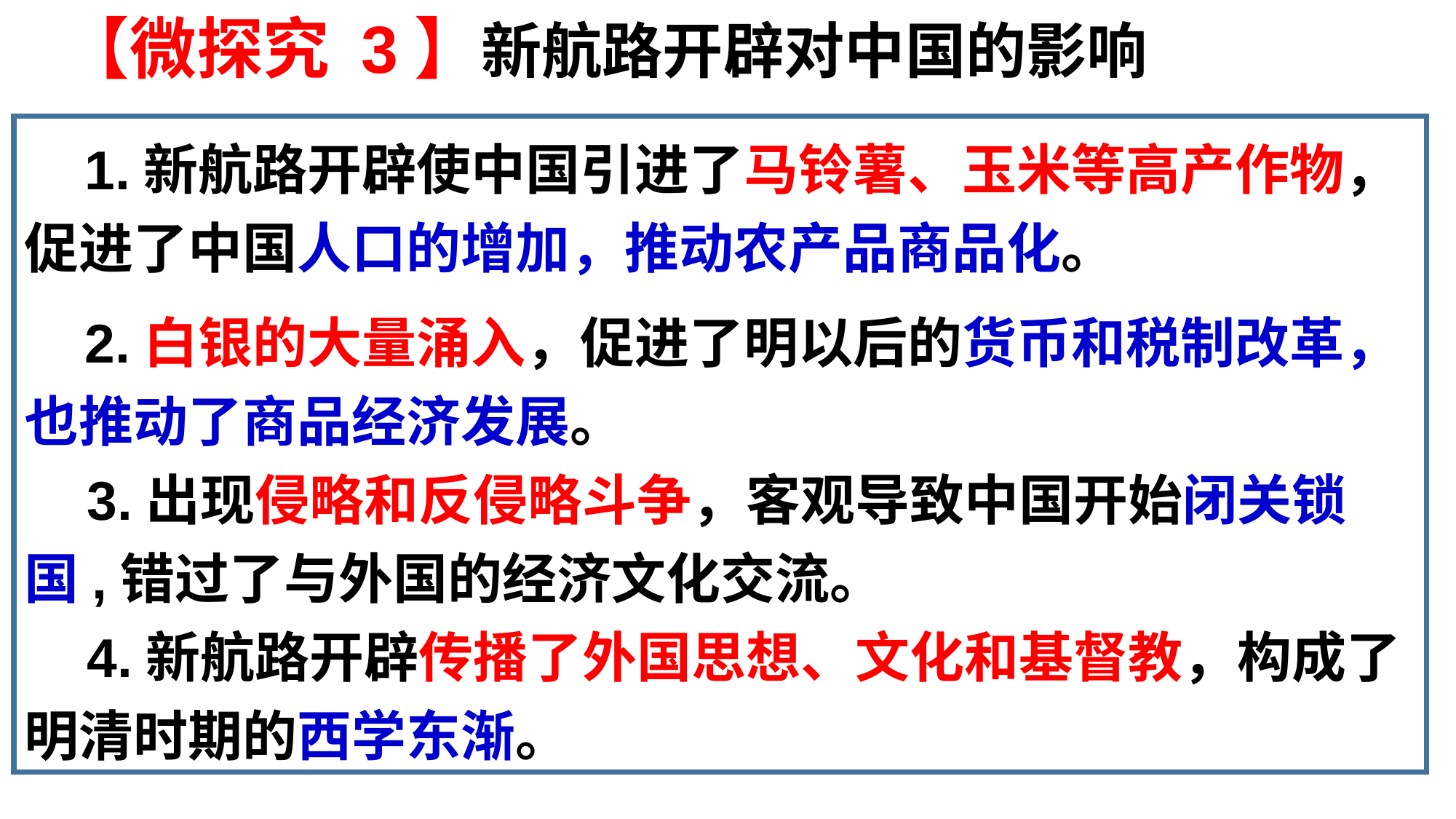

【微探究 3】新航路开辟对中国的影响
    1.新航路开辟使中国引进了马铃薯、玉米等高产作物，促进了中国人口的增加，推动农产品商品化。
    2.白银的大量涌入，促进了明以后的货币和税制改革，也推动了商品经济发展。
    3.出现侵略和反侵略斗争，客观导致中国开始闭关锁国,错过了与外国的经济文化交流。
    4.新航路开辟传播了外国思想、文化和基督教，构成了明清时期的西学东渐。